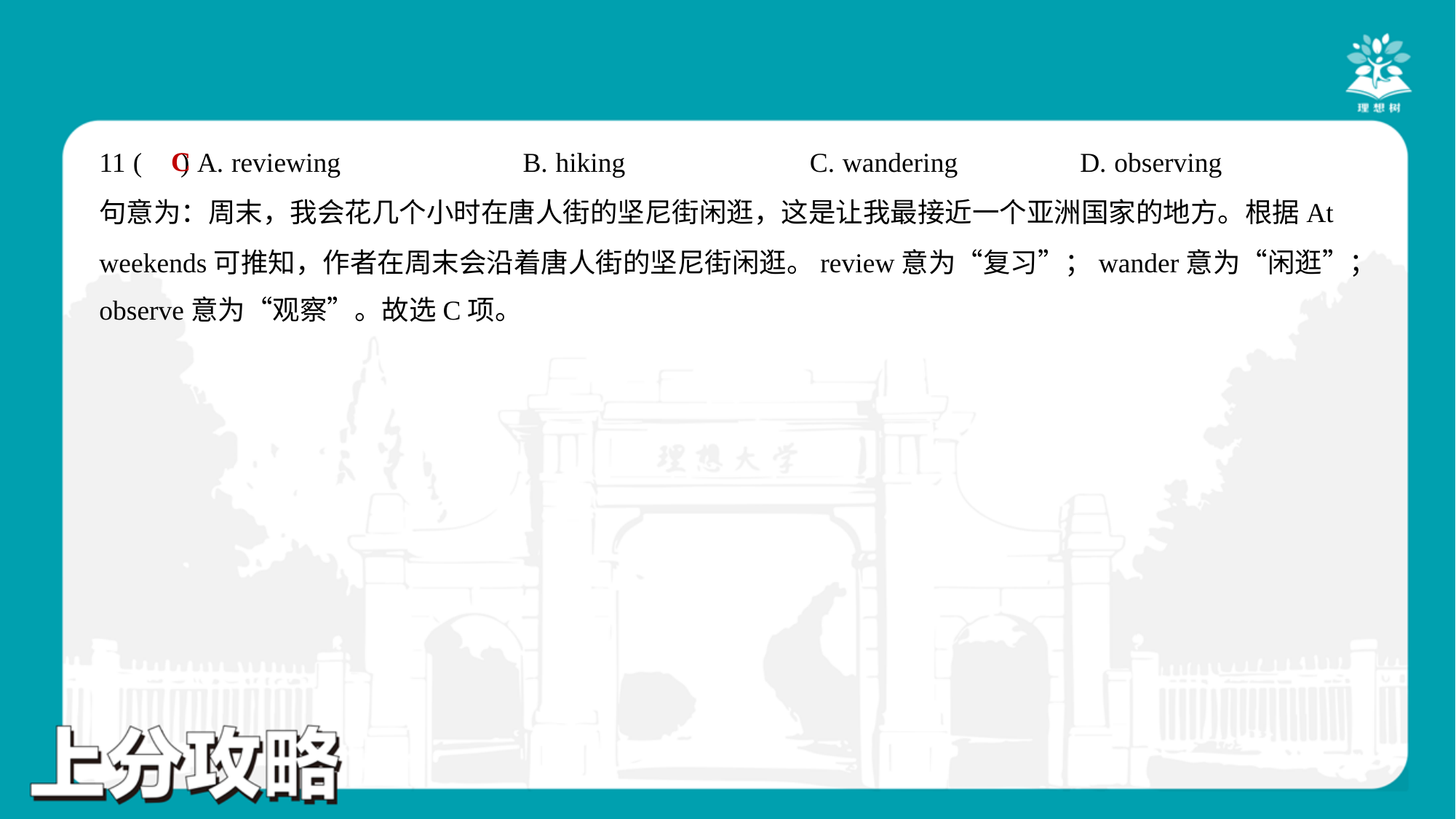

C
11 (     ) A. reviewing	B. hiking	C. wandering	D. observing
句意为：周末，我会花几个小时在唐人街的坚尼街闲逛，这是让我最接近一个亚洲国家的地方。根据At
weekends可推知，作者在周末会沿着唐人街的坚尼街闲逛。review意为“复习”；wander意为“闲逛”；
observe意为“观察”。故选C项。